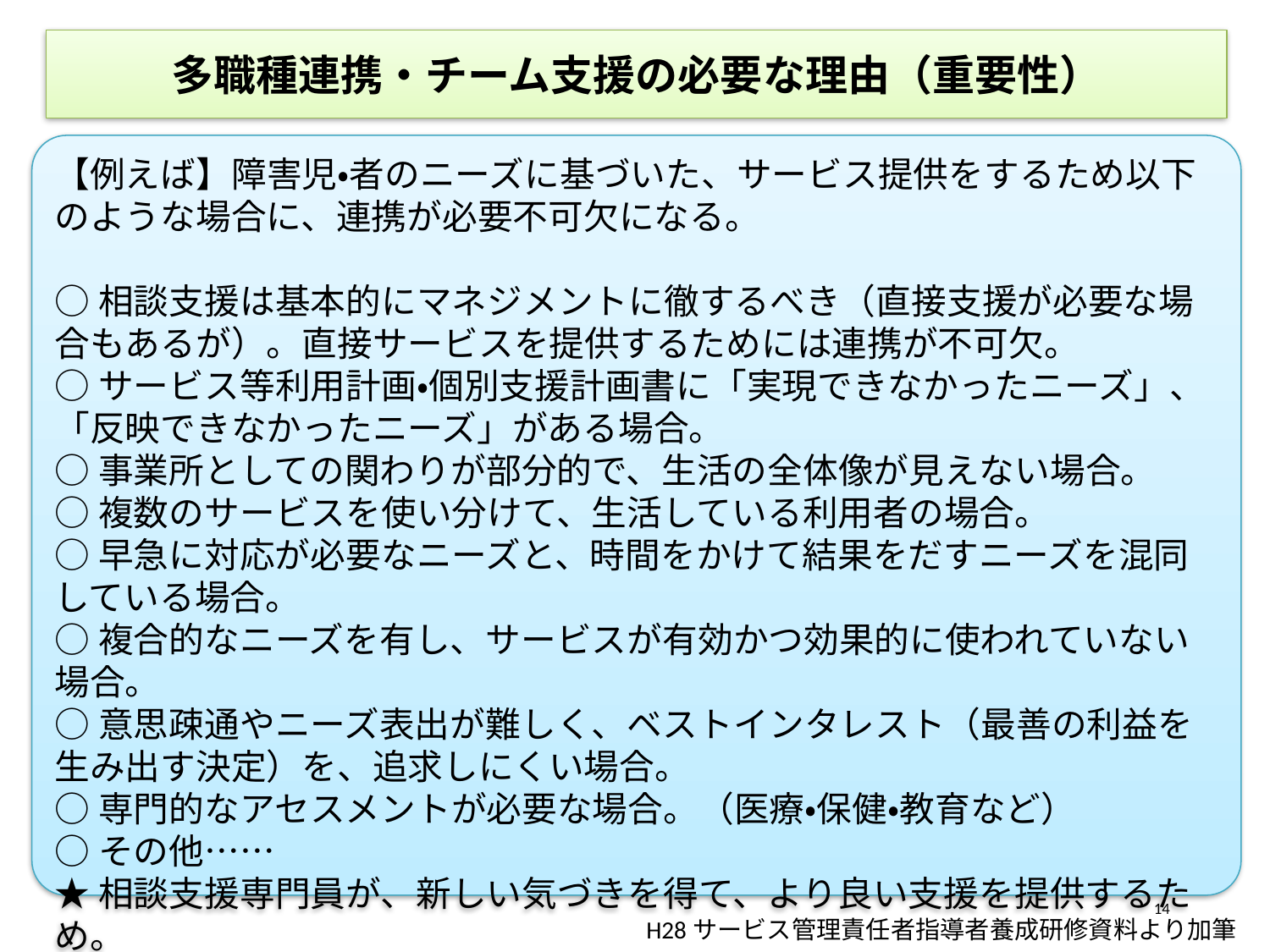

多職種連携・チーム支援の必要な理由（重要性）
【例えば】障害児・者のニーズに基づいた、サービス提供をするため以下のような場合に、連携が必要不可欠になる。

○相談支援は基本的にマネジメントに徹するべき（直接支援が必要な場合もあるが）。直接サービスを提供するためには連携が不可欠。
○サービス等利用計画・個別支援計画書に「実現できなかったニーズ」、「反映できなかったニーズ」がある場合。
○事業所としての関わりが部分的で、生活の全体像が見えない場合。
○複数のサービスを使い分けて、生活している利用者の場合。
○早急に対応が必要なニーズと、時間をかけて結果をだすニーズを混同している場合。
○複合的なニーズを有し、サービスが有効かつ効果的に使われていない場合。
○意思疎通やニーズ表出が難しく、ベストインタレスト（最善の利益を生み出す決定）を、追求しにくい場合。
○専門的なアセスメントが必要な場合。（医療・保健・教育など）
○その他……
★相談支援専門員が、新しい気づきを得て、より良い支援を提供するため。
14
H28サービス管理責任者指導者養成研修資料より加筆